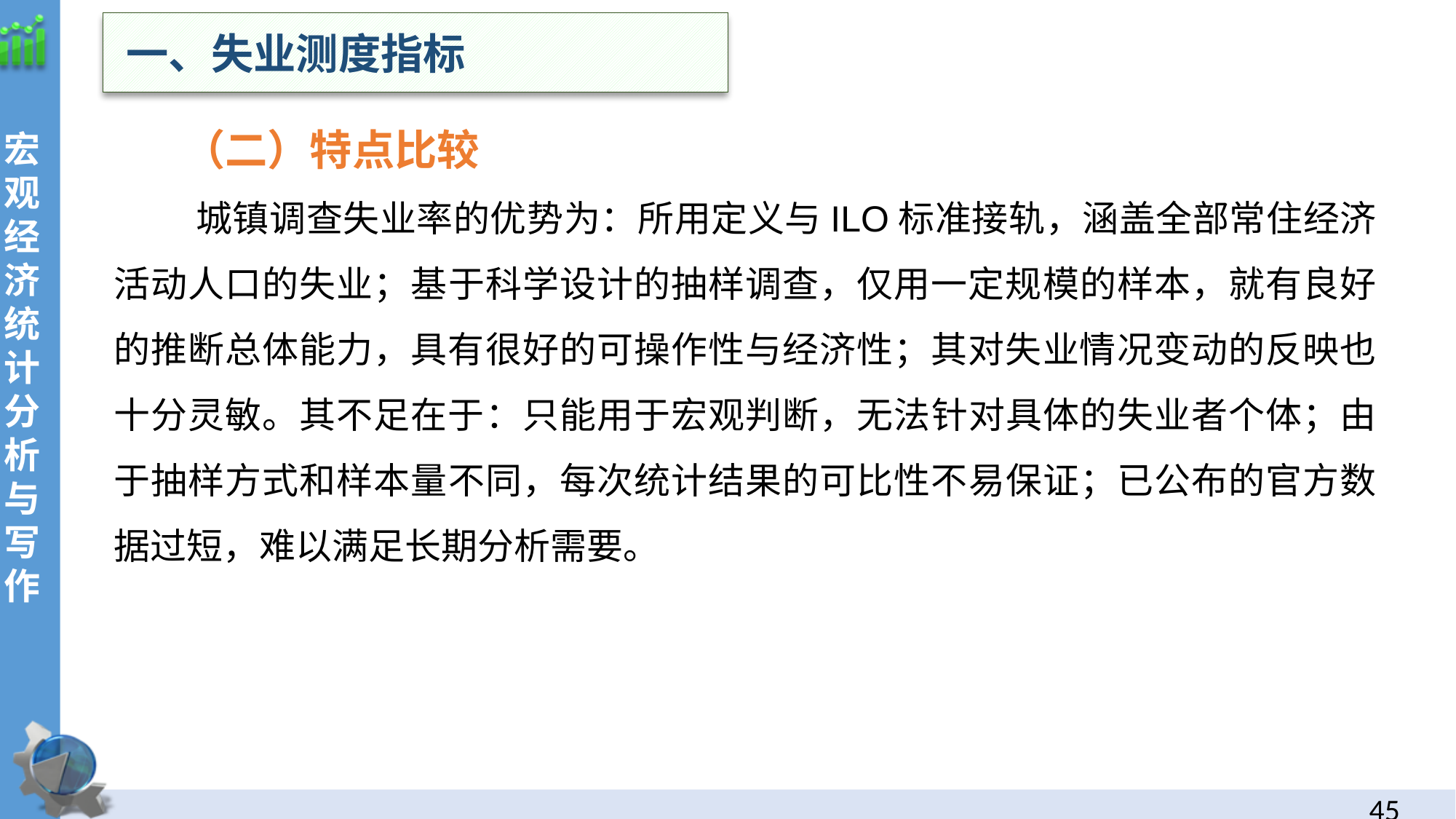

一、失业测度指标
   （二）特点比较
     城镇调查失业率的优势为：所用定义与ILO标准接轨，涵盖全部常住经济活动人口的失业；基于科学设计的抽样调查，仅用一定规模的样本，就有良好的推断总体能力，具有很好的可操作性与经济性；其对失业情况变动的反映也十分灵敏。其不足在于：只能用于宏观判断，无法针对具体的失业者个体；由于抽样方式和样本量不同，每次统计结果的可比性不易保证；已公布的官方数据过短，难以满足长期分析需要。

45